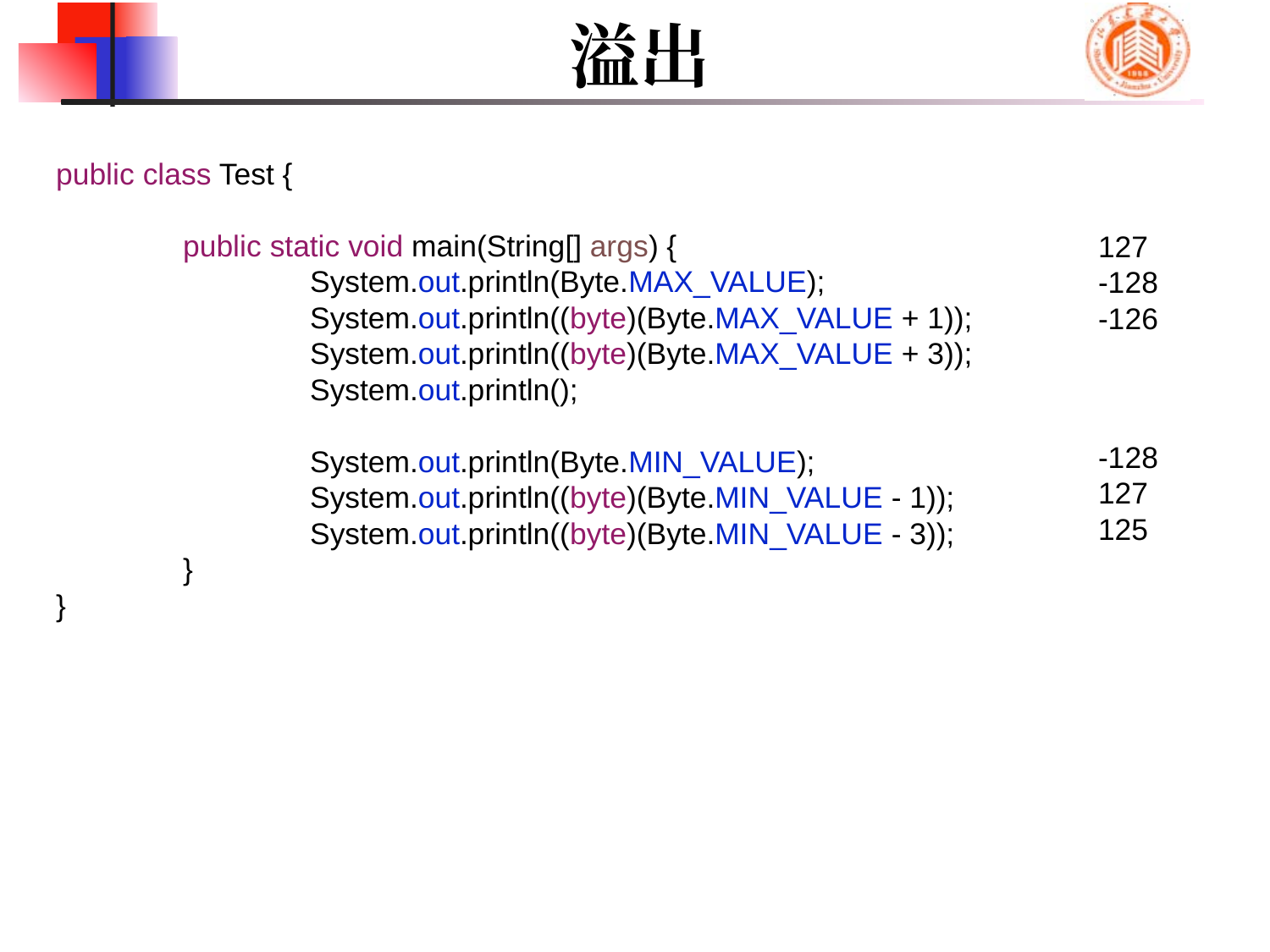

# 溢出
public class Test {

	public static void main(String[] args) {
		System.out.println(Byte.MAX_VALUE);
		System.out.println((byte)(Byte.MAX_VALUE + 1));
		System.out.println((byte)(Byte.MAX_VALUE + 3));
		System.out.println();

		System.out.println(Byte.MIN_VALUE);
		System.out.println((byte)(Byte.MIN_VALUE - 1));
		System.out.println((byte)(Byte.MIN_VALUE - 3));
	}
}
127
-128
-126
-128
127
125